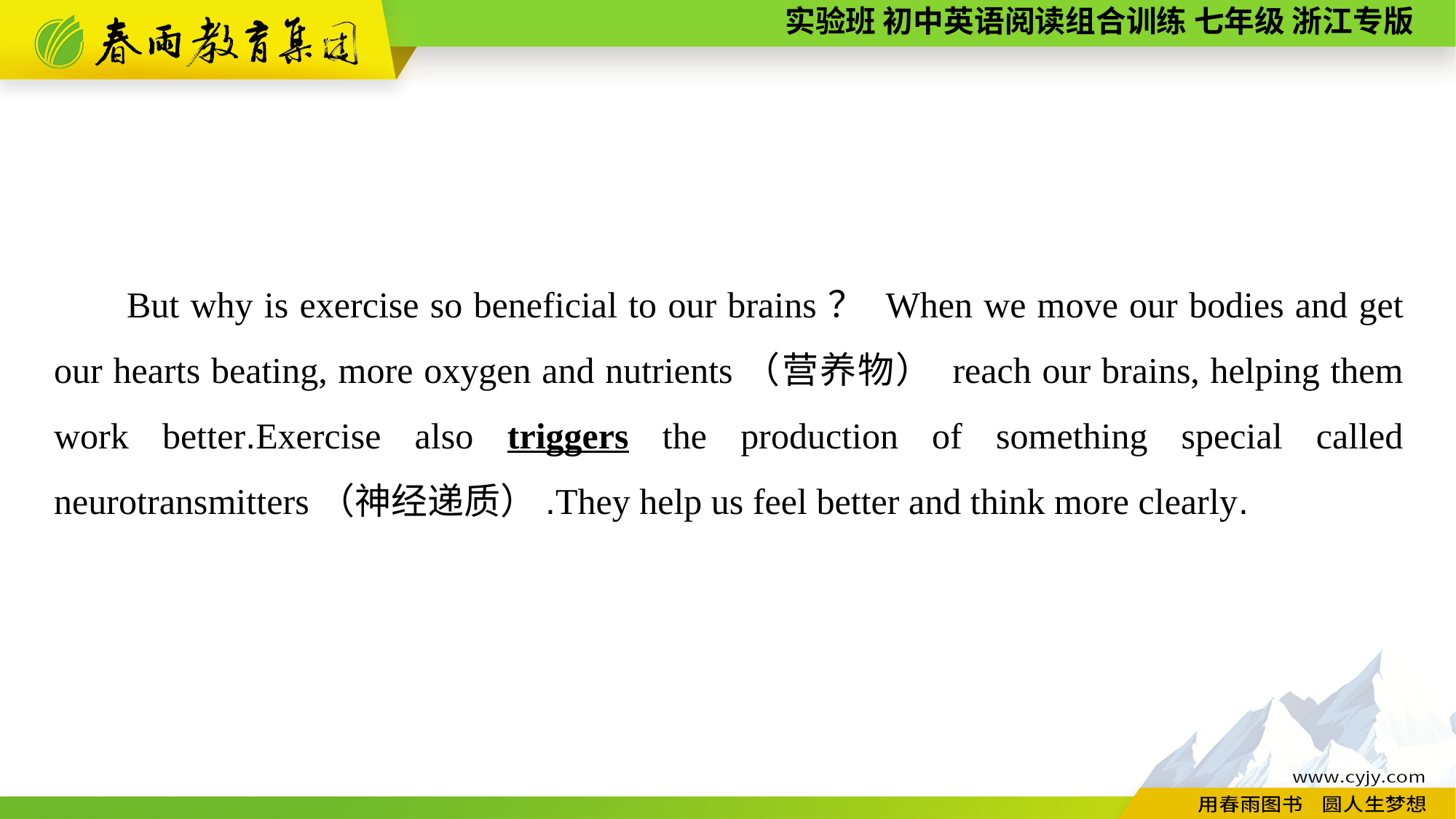

But why is exercise so beneficial to our brains？ When we move our bodies and get our hearts beating, more oxygen and nutrients（营养物） reach our brains, helping them work better.Exercise also triggers the production of something special called neurotransmitters（神经递质）.They help us feel better and think more clearly.